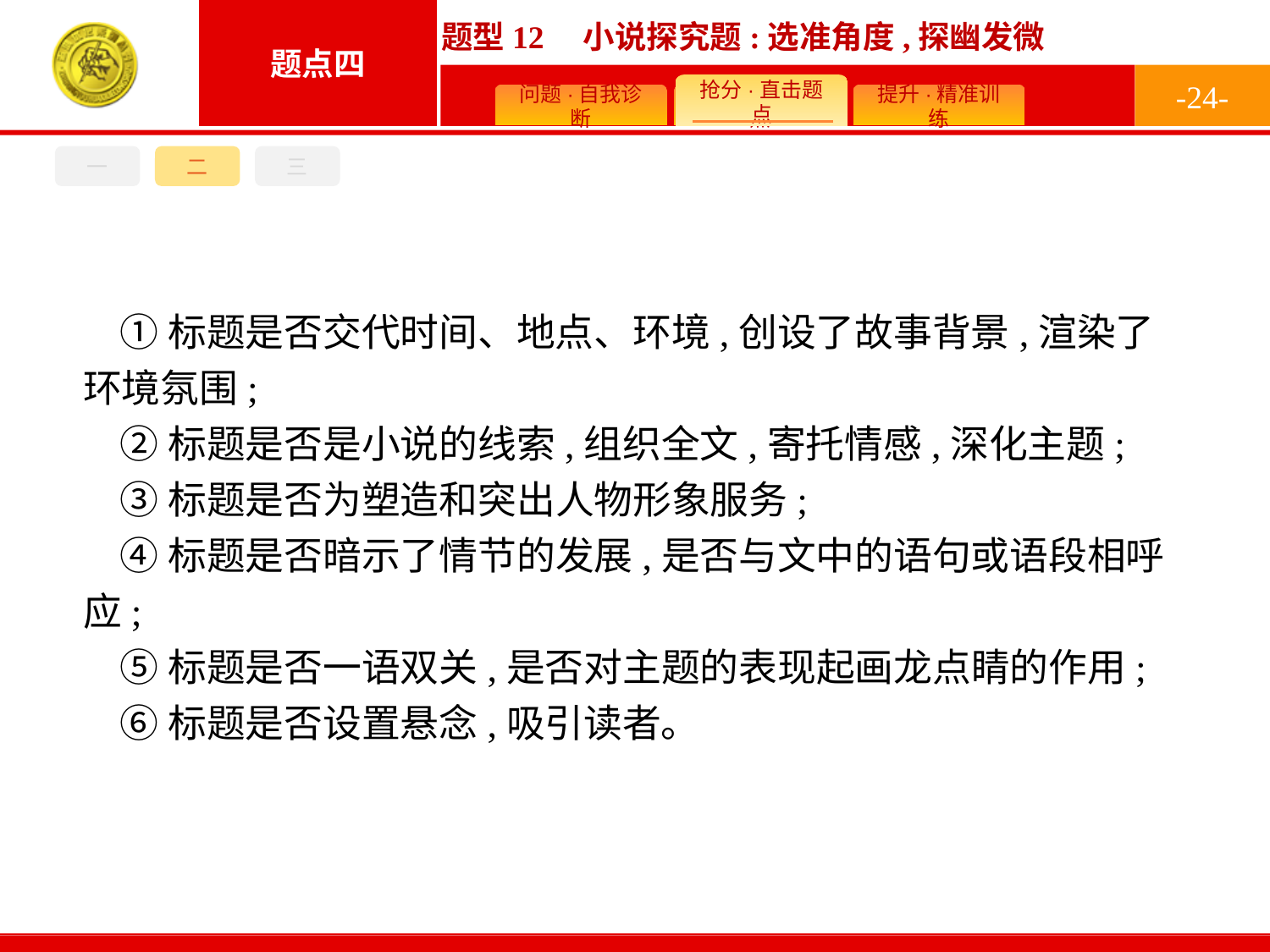

-24-
三
一
二
①标题是否交代时间、地点、环境,创设了故事背景,渲染了环境氛围;
②标题是否是小说的线索,组织全文,寄托情感,深化主题;
③标题是否为塑造和突出人物形象服务;
④标题是否暗示了情节的发展,是否与文中的语句或语段相呼应;
⑤标题是否一语双关,是否对主题的表现起画龙点睛的作用;
⑥标题是否设置悬念,吸引读者。